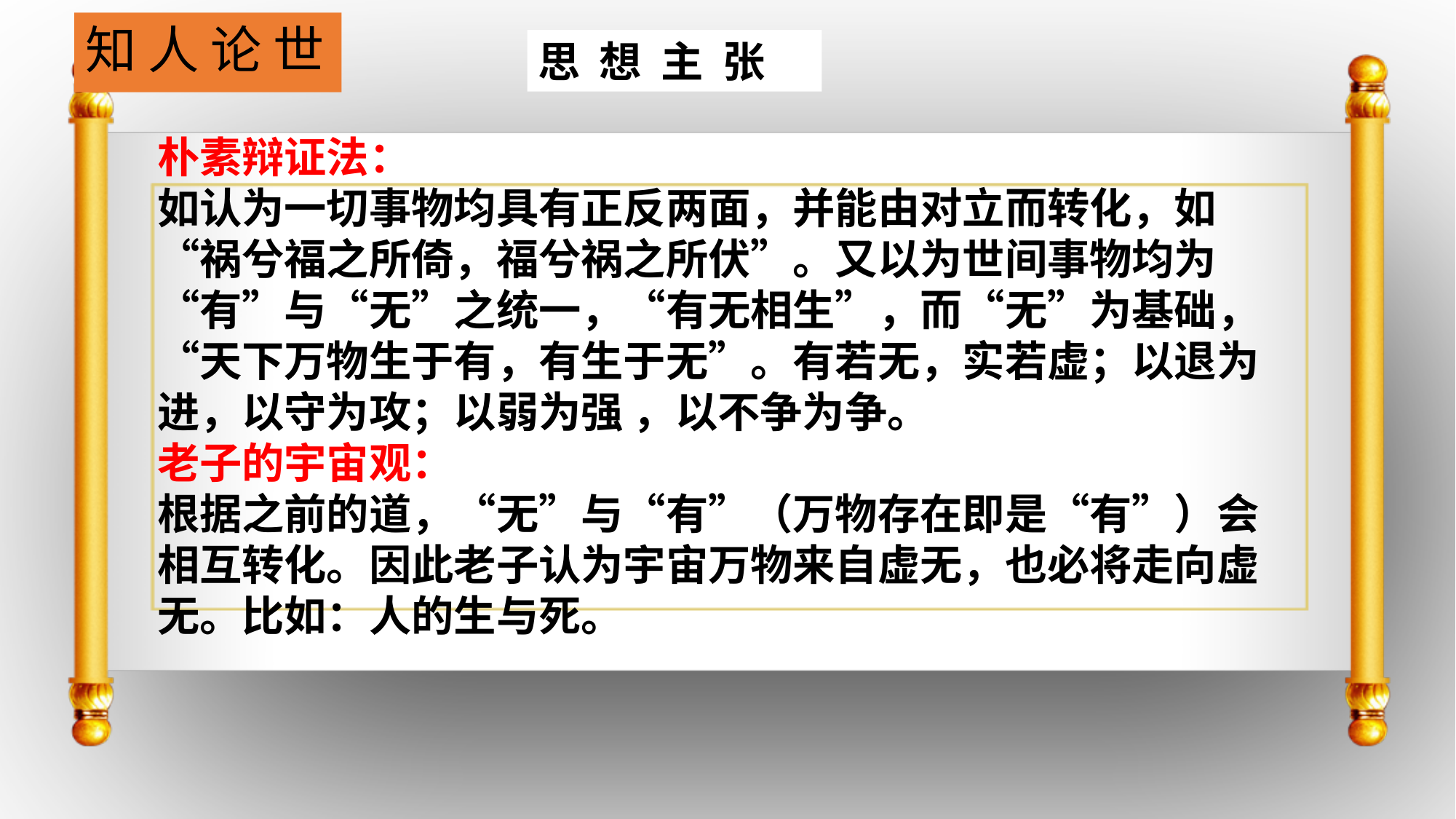

# 知 人 论 世
思  想  主  张
朴素辩证法：
如认为一切事物均具有正反两面，并能由对立而转化，如“祸兮福之所倚，福兮祸之所伏”。又以为世间事物均为“有”与“无”之统一，“有无相生”，而“无”为基础，“天下万物生于有，有生于无”。有若无，实若虚；以退为进，以守为攻；以弱为强 ，以不争为争。
老子的宇宙观：
根据之前的道，“无”与“有”（万物存在即是“有”）会相互转化。因此老子认为宇宙万物来自虚无，也必将走向虚无。比如：人的生与死。